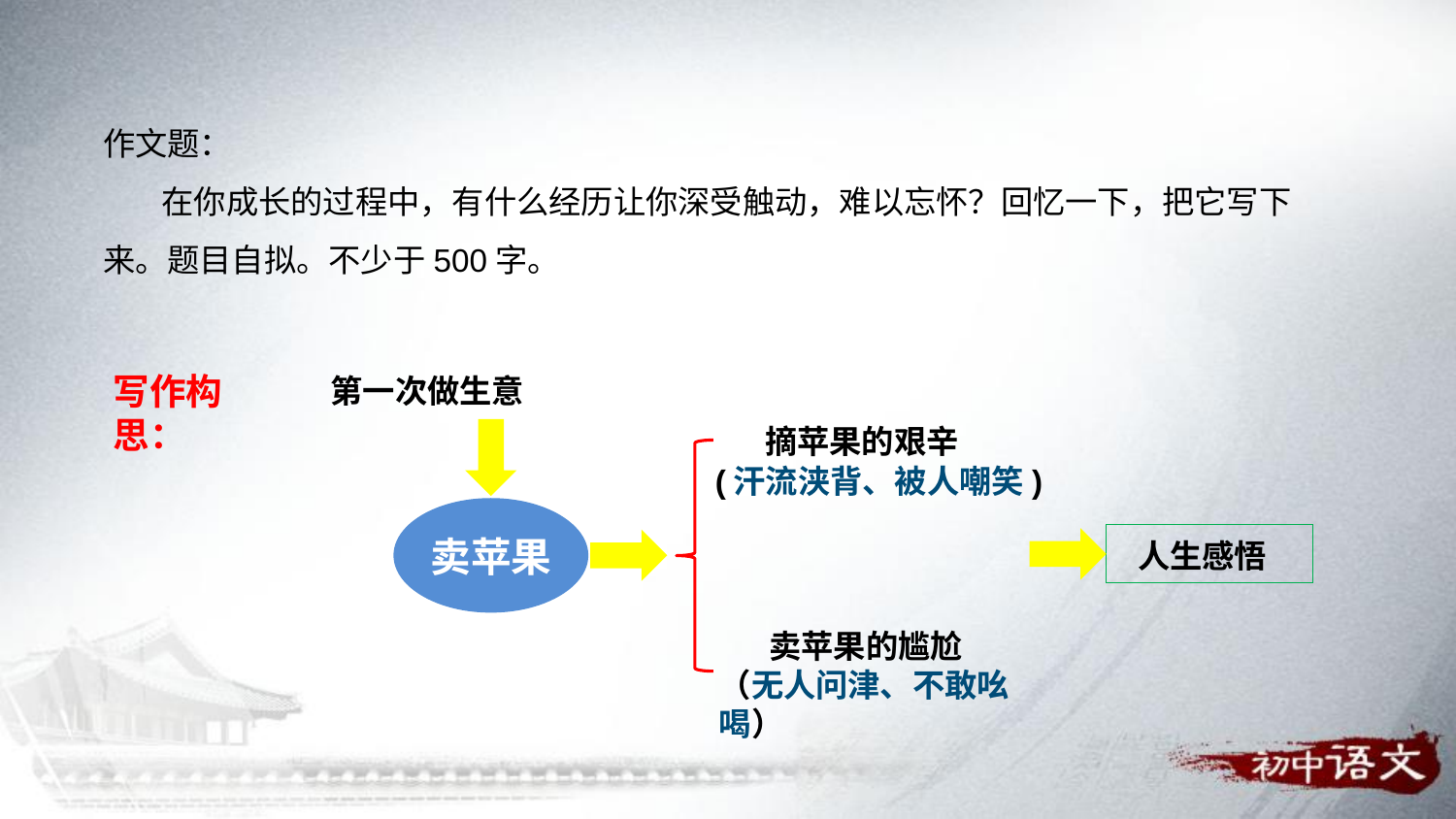

作文题：
       在你成长的过程中，有什么经历让你深受触动，难以忘怀？回忆一下，把它写下来。题目自拟。不少于500字。
写作构思：
第一次做生意
     摘苹果的艰辛
(汗流浃背、被人嘲笑)

卖苹果

 人生感悟
     卖苹果的尴尬
（无人问津、不敢吆喝）